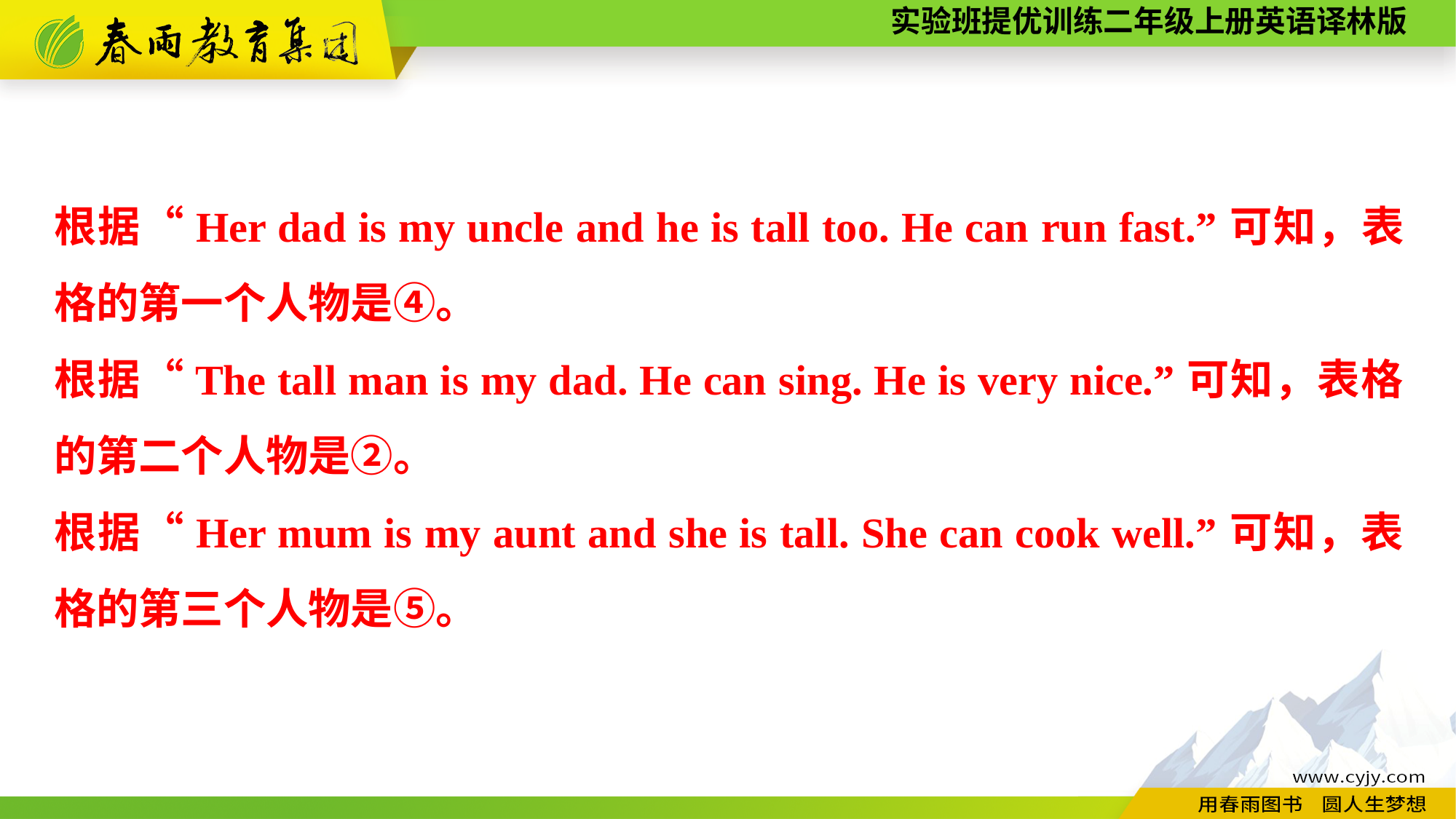

根据“Her dad is my uncle and he is tall too. He can run fast.”可知，表格的第一个人物是④。
根据“The tall man is my dad. He can sing. He is very nice.”可知，表格的第二个人物是②。
根据“Her mum is my aunt and she is tall. She can cook well.”可知，表格的第三个人物是⑤。